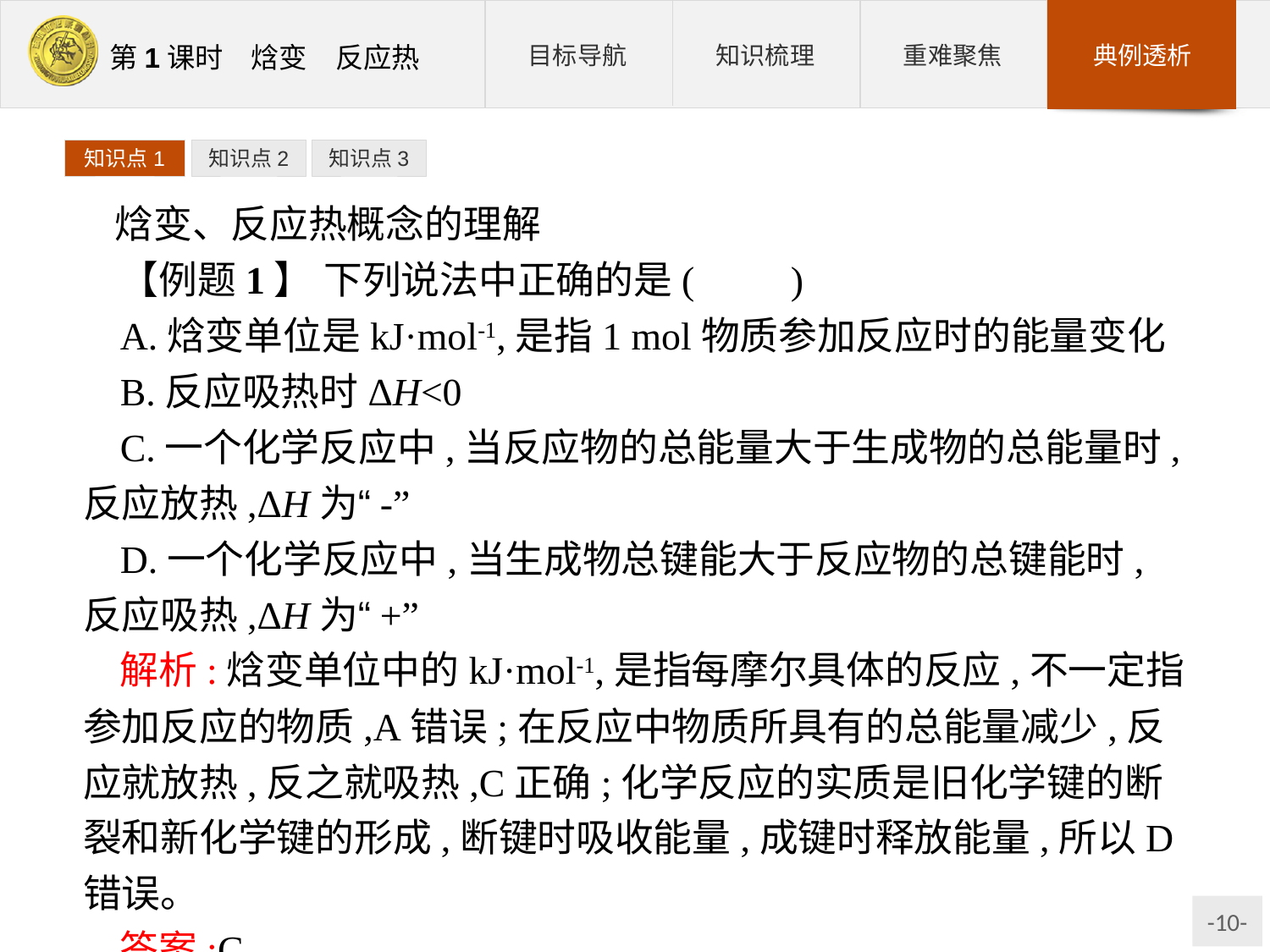

知识点1
知识点2
知识点3
焓变、反应热概念的理解
【例题1】 下列说法中正确的是(　　)
A.焓变单位是kJ·mol-1,是指1 mol物质参加反应时的能量变化
B.反应吸热时ΔH<0
C.一个化学反应中,当反应物的总能量大于生成物的总能量时,反应放热,ΔH为“-”
D.一个化学反应中,当生成物总键能大于反应物的总键能时,反应吸热,ΔH为“+”
解析:焓变单位中的kJ·mol-1,是指每摩尔具体的反应,不一定指参加反应的物质,A错误;在反应中物质所具有的总能量减少,反应就放热,反之就吸热,C正确;化学反应的实质是旧化学键的断裂和新化学键的形成,断键时吸收能量,成键时释放能量,所以D错误。
答案:C